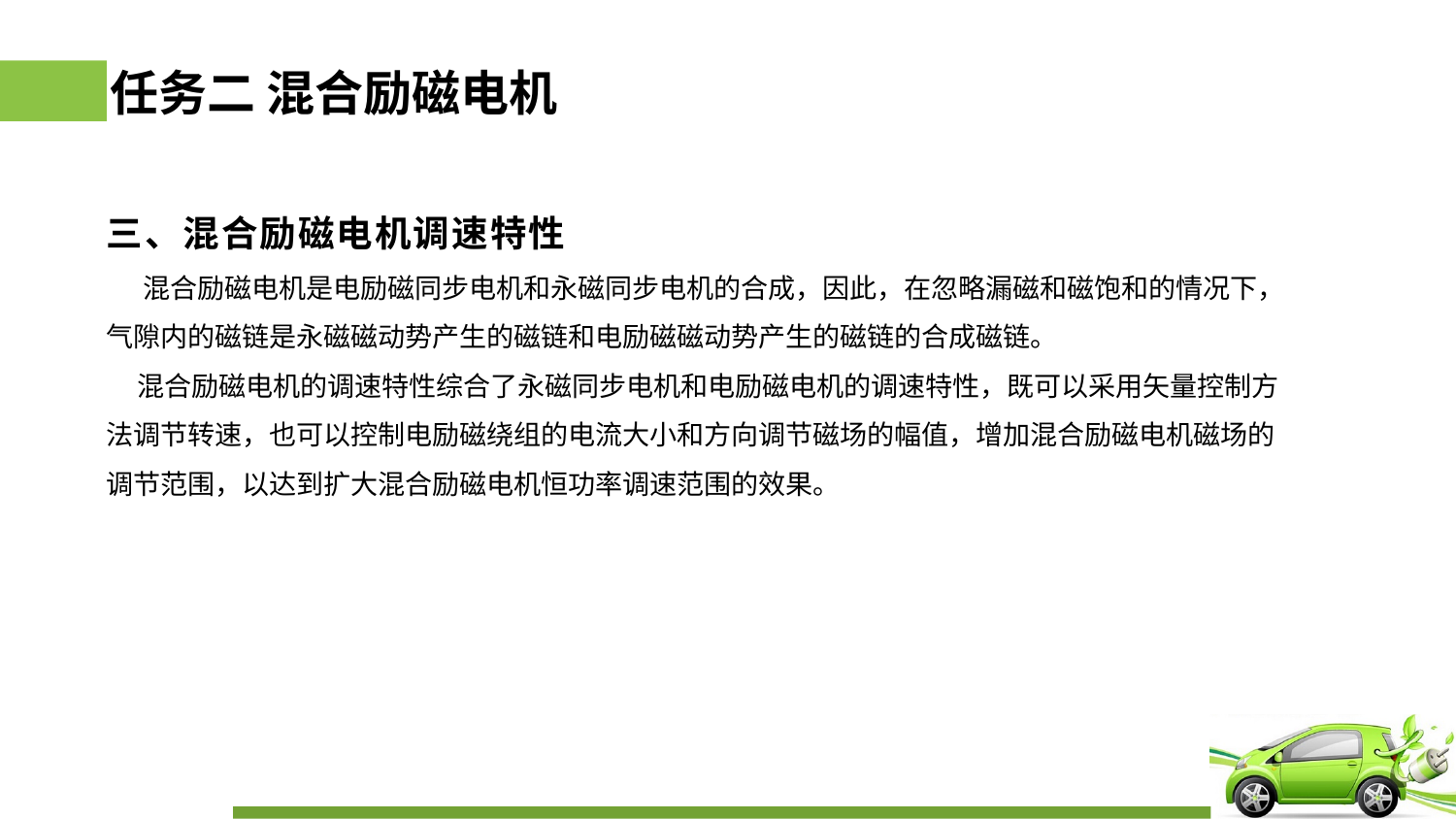

# 任务二 混合励磁电机
三、混合励磁电机调速特性
     混合励磁电机是电励磁同步电机和永磁同步电机的合成，因此，在忽略漏磁和磁饱和的情况下，气隙内的磁链是永磁磁动势产生的磁链和电励磁磁动势产生的磁链的合成磁链。
    混合励磁电机的调速特性综合了永磁同步电机和电励磁电机的调速特性，既可以采用矢量控制方法调节转速，也可以控制电励磁绕组的电流大小和方向调节磁场的幅值，增加混合励磁电机磁场的调节范围，以达到扩大混合励磁电机恒功率调速范围的效果。